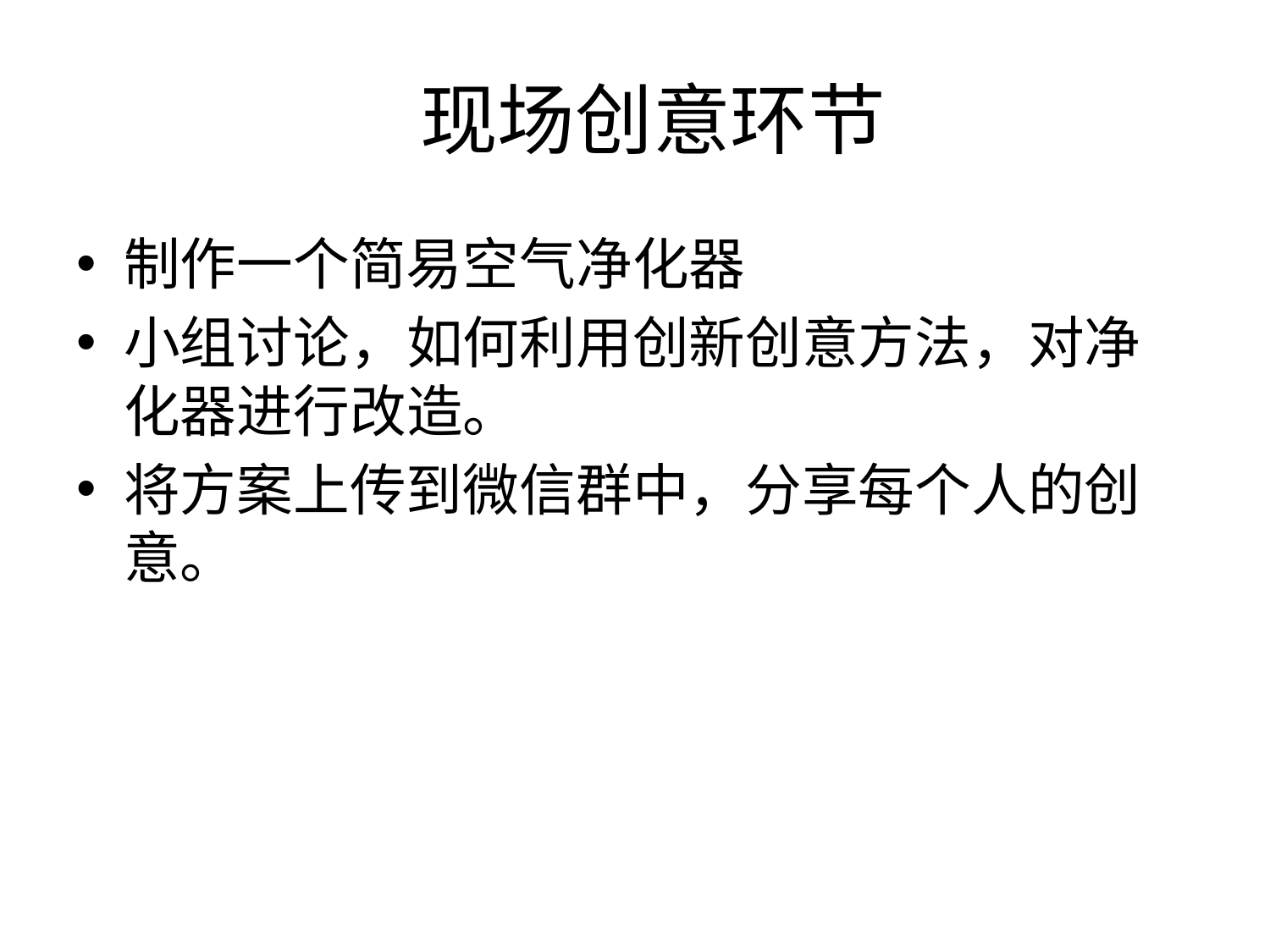

# 现场创意环节
制作一个简易空气净化器
小组讨论，如何利用创新创意方法，对净化器进行改造。
将方案上传到微信群中，分享每个人的创意。